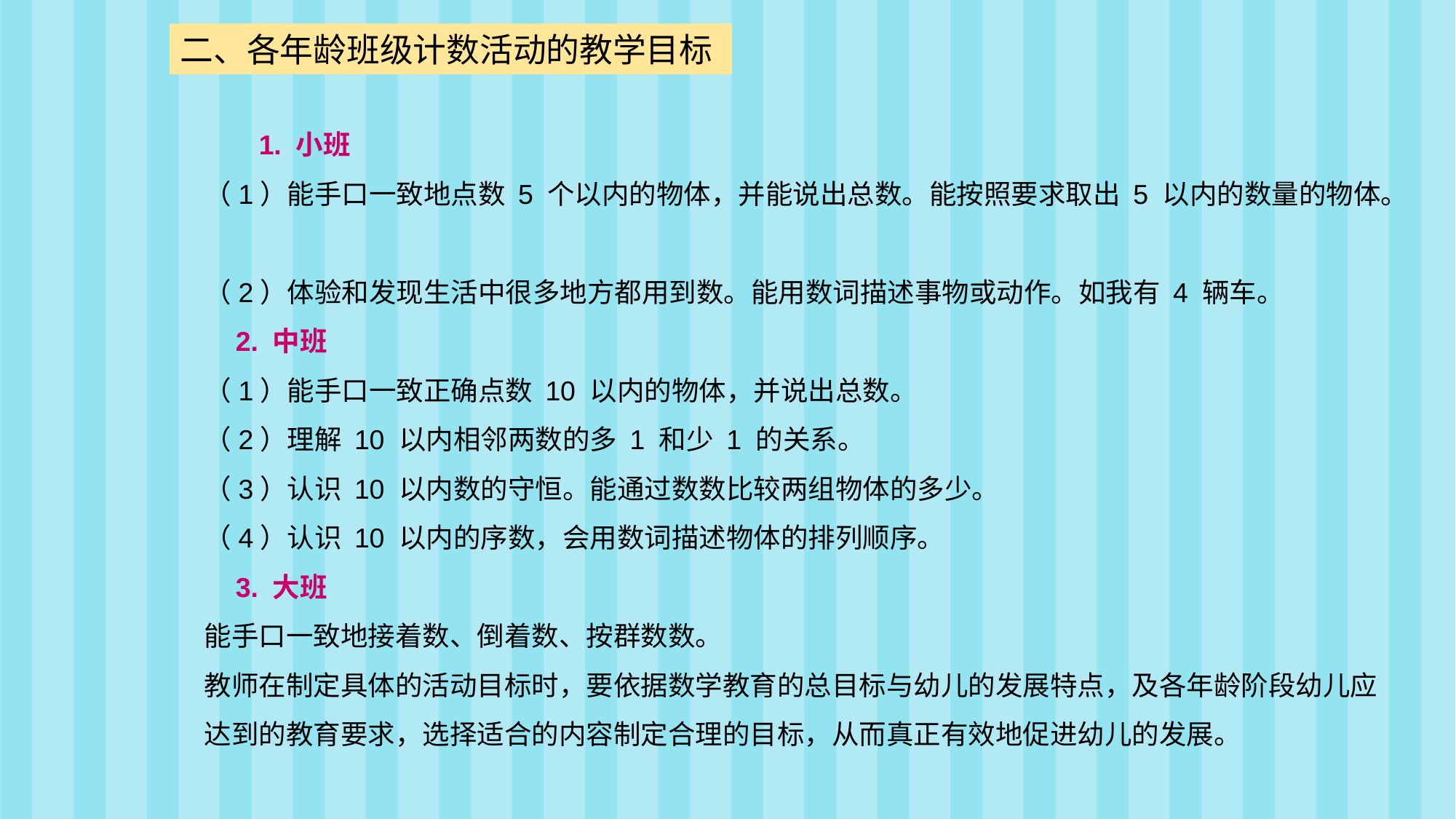

二、各年龄班级计数活动的教学目标
1. 小班
（1）能手口一致地点数 5 个以内的物体，并能说出总数。能按照要求取出 5 以内的数量的物体。
（2）体验和发现生活中很多地方都用到数。能用数词描述事物或动作。如我有 4 辆车。
    2. 中班
（1）能手口一致正确点数 10 以内的物体，并说出总数。
（2）理解 10 以内相邻两数的多 1 和少 1 的关系。
（3）认识 10 以内数的守恒。能通过数数比较两组物体的多少。
（4）认识 10 以内的序数，会用数词描述物体的排列顺序。
    3. 大班
能手口一致地接着数、倒着数、按群数数。
教师在制定具体的活动目标时，要依据数学教育的总目标与幼儿的发展特点，及各年龄阶段幼儿应达到的教育要求，选择适合的内容制定合理的目标，从而真正有效地促进幼儿的发展。